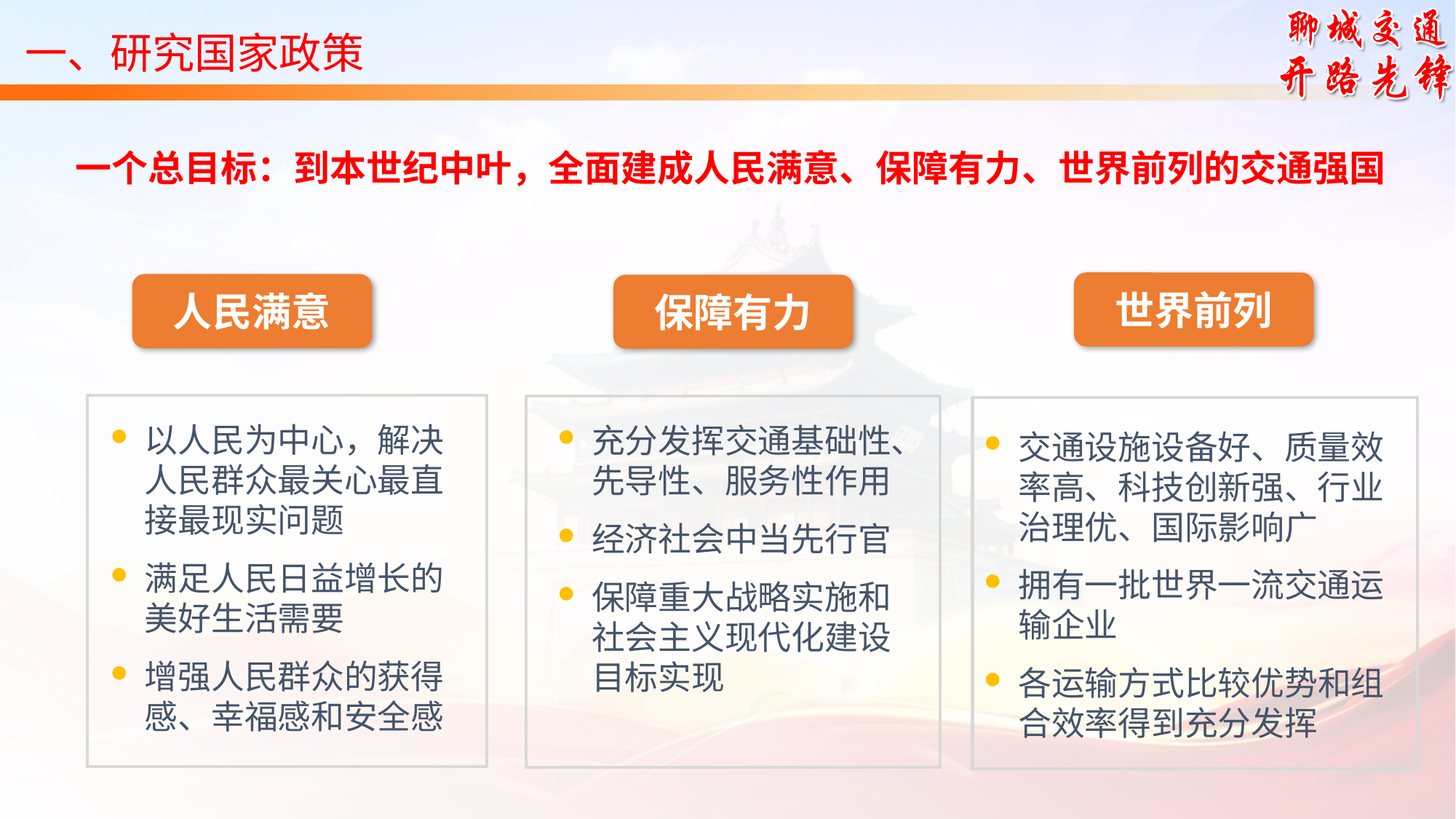

一、研究国家政策
   一个总目标：到本世纪中叶，全面建成人民满意、保障有力、世界前列的交通强国
世界前列
人民满意
保障有力

以人民为中心，解决人民群众最关心最直接最现实问题
满足人民日益增长的美好生活需要
增强人民群众的获得感、幸福感和安全感

充分发挥交通基础性、先导性、服务性作用
经济社会中当先行官
保障重大战略实施和社会主义现代化建设目标实现

交通设施设备好、质量效率高、科技创新强、行业治理优、国际影响广
拥有一批世界一流交通运输企业
各运输方式比较优势和组合效率得到充分发挥